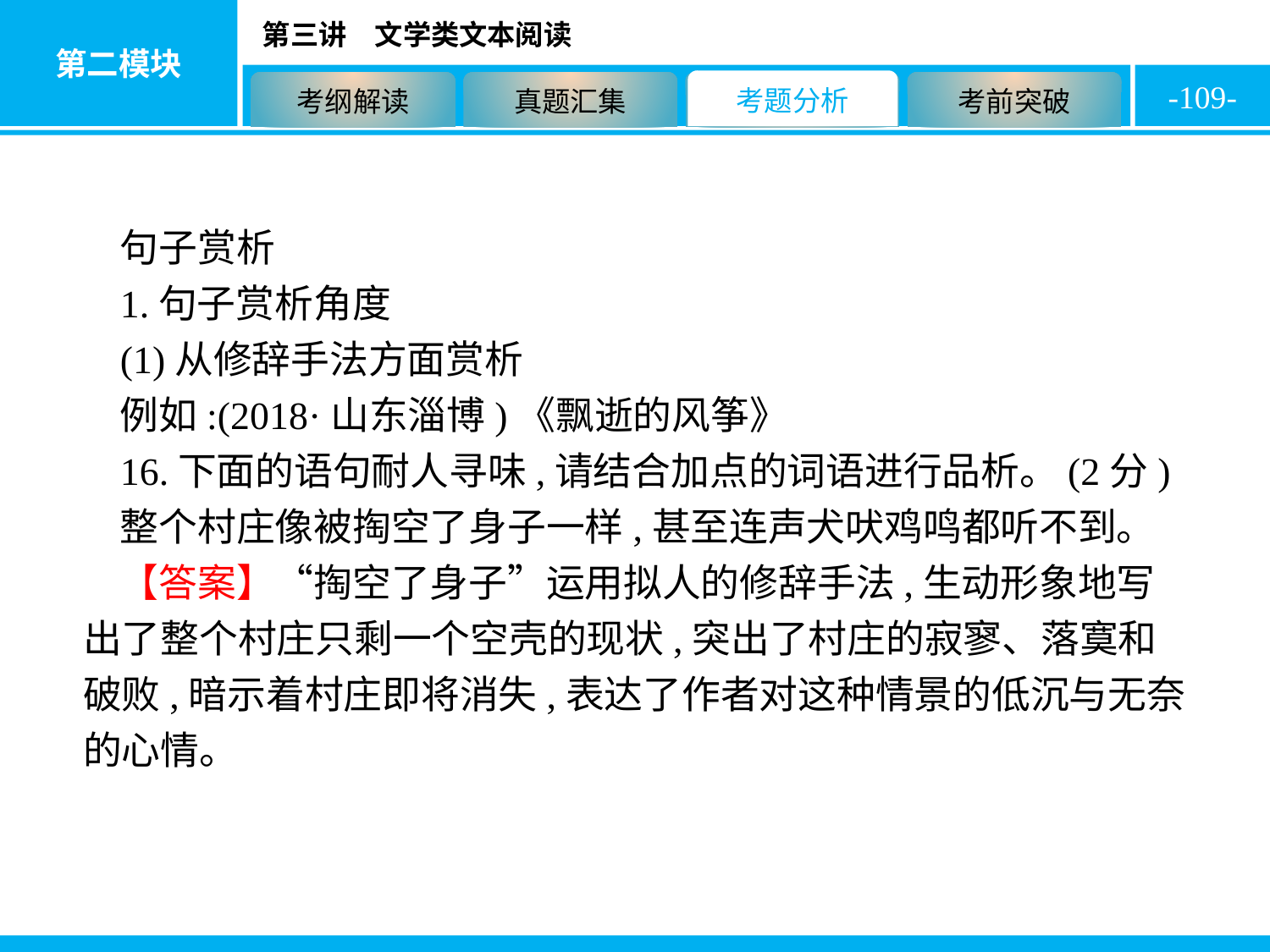

-109-
句子赏析
1.句子赏析角度
(1)从修辞手法方面赏析
例如:(2018·山东淄博)《飘逝的风筝》
16.下面的语句耐人寻味,请结合加点的词语进行品析。(2分)
整个村庄像被掏空了身子一样,甚至连声犬吠鸡鸣都听不到。
【答案】“掏空了身子”运用拟人的修辞手法,生动形象地写出了整个村庄只剩一个空壳的现状,突出了村庄的寂寥、落寞和破败,暗示着村庄即将消失,表达了作者对这种情景的低沉与无奈的心情。